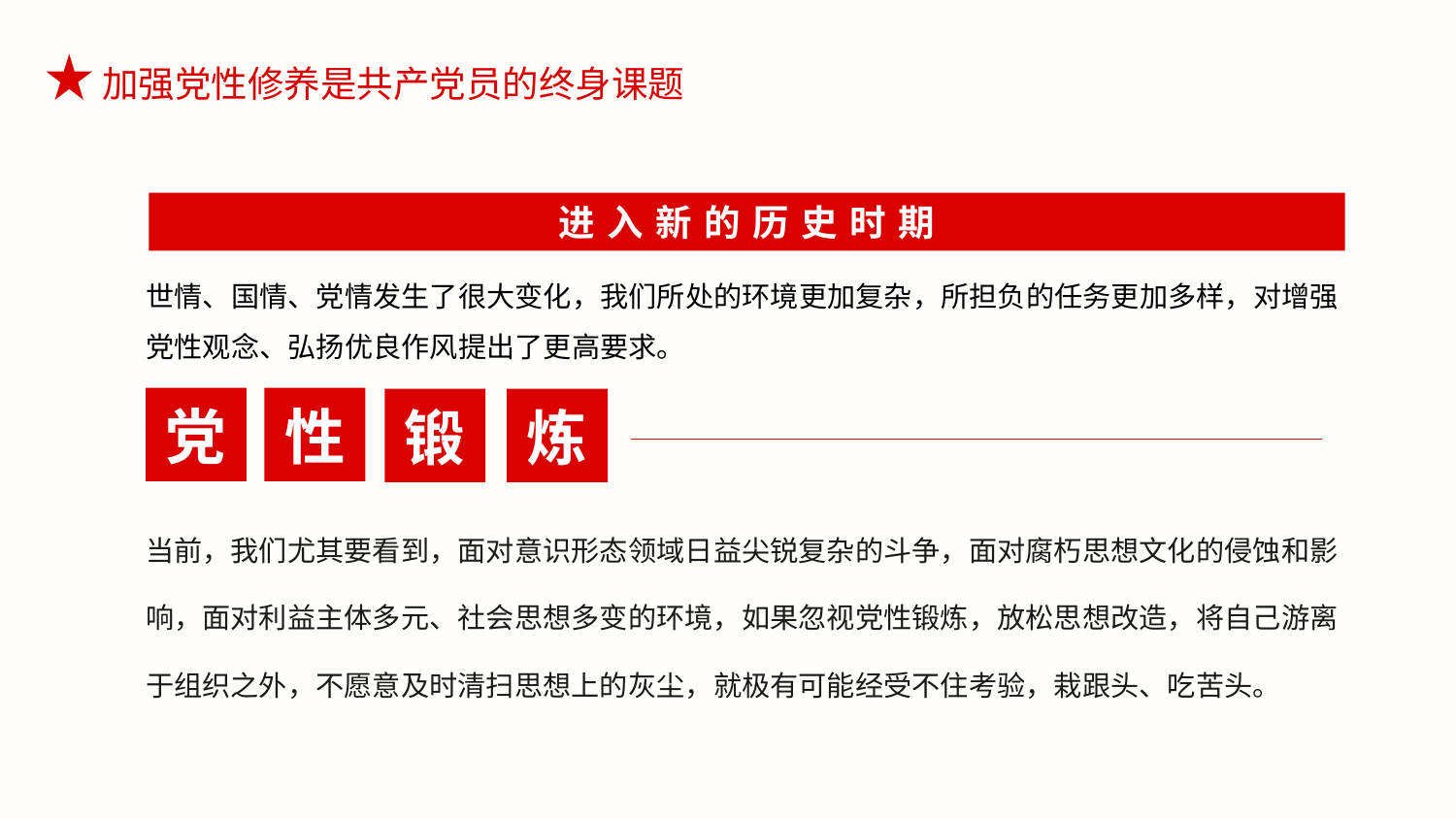

进入新的历史时期
世情、国情、党情发生了很大变化，我们所处的环境更加复杂，所担负的任务更加多样，对增强党性观念、弘扬优良作风提出了更高要求。

性

党

锻

炼
当前，我们尤其要看到，面对意识形态领域日益尖锐复杂的斗争，面对腐朽思想文化的侵蚀和影响，面对利益主体多元、社会思想多变的环境，如果忽视党性锻炼，放松思想改造，将自己游离于组织之外，不愿意及时清扫思想上的灰尘，就极有可能经受不住考验，栽跟头、吃苦头。